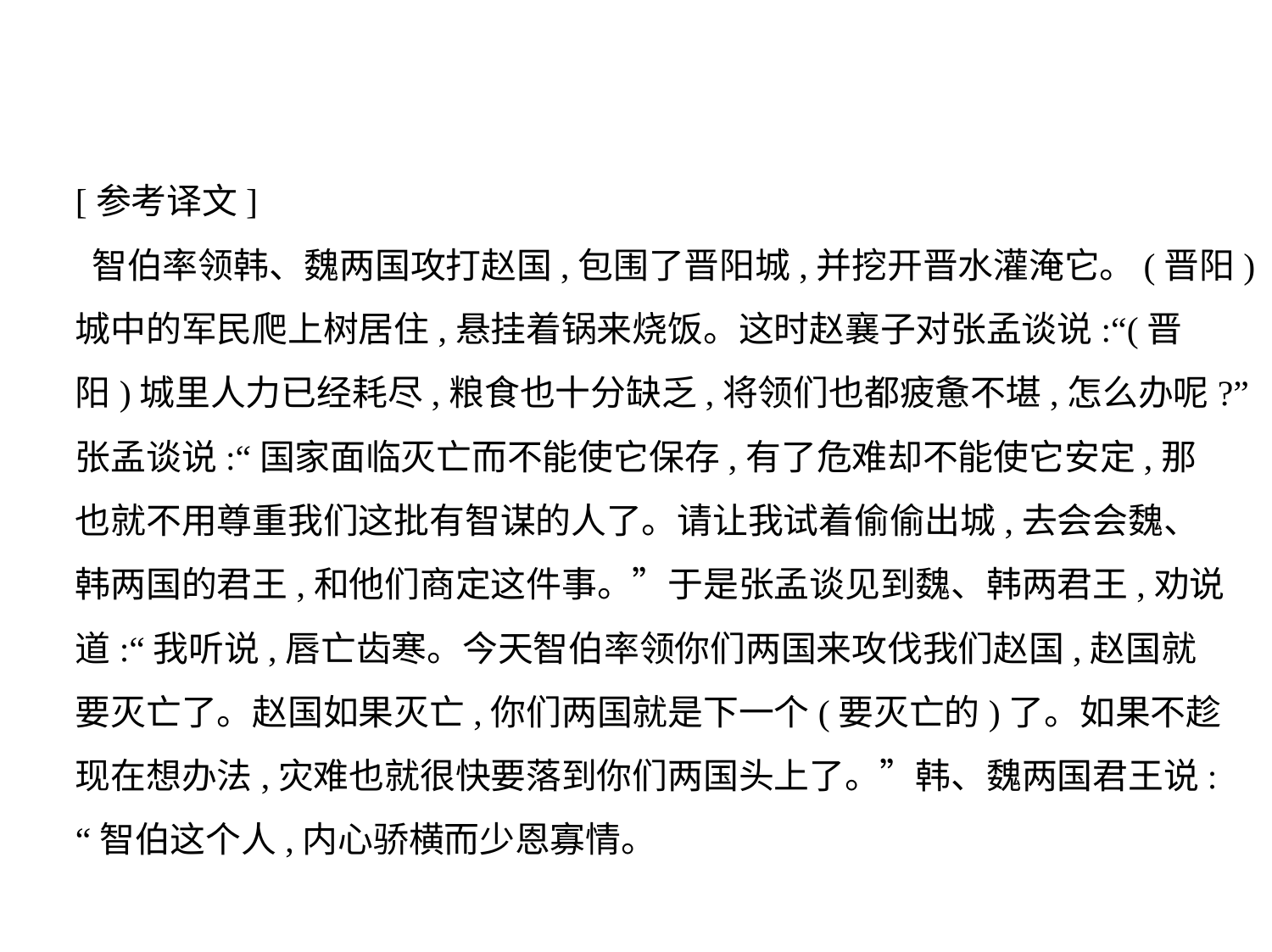

[参考译文]
 智伯率领韩、魏两国攻打赵国,包围了晋阳城,并挖开晋水灌淹它。(晋阳)
城中的军民爬上树居住,悬挂着锅来烧饭。这时赵襄子对张孟谈说:“(晋
阳)城里人力已经耗尽,粮食也十分缺乏,将领们也都疲惫不堪,怎么办呢?”
张孟谈说:“国家面临灭亡而不能使它保存,有了危难却不能使它安定,那
也就不用尊重我们这批有智谋的人了。请让我试着偷偷出城,去会会魏、
韩两国的君王,和他们商定这件事。”于是张孟谈见到魏、韩两君王,劝说
道:“我听说,唇亡齿寒。今天智伯率领你们两国来攻伐我们赵国,赵国就
要灭亡了。赵国如果灭亡,你们两国就是下一个(要灭亡的)了。如果不趁
现在想办法,灾难也就很快要落到你们两国头上了。”韩、魏两国君王说:
“智伯这个人,内心骄横而少恩寡情。